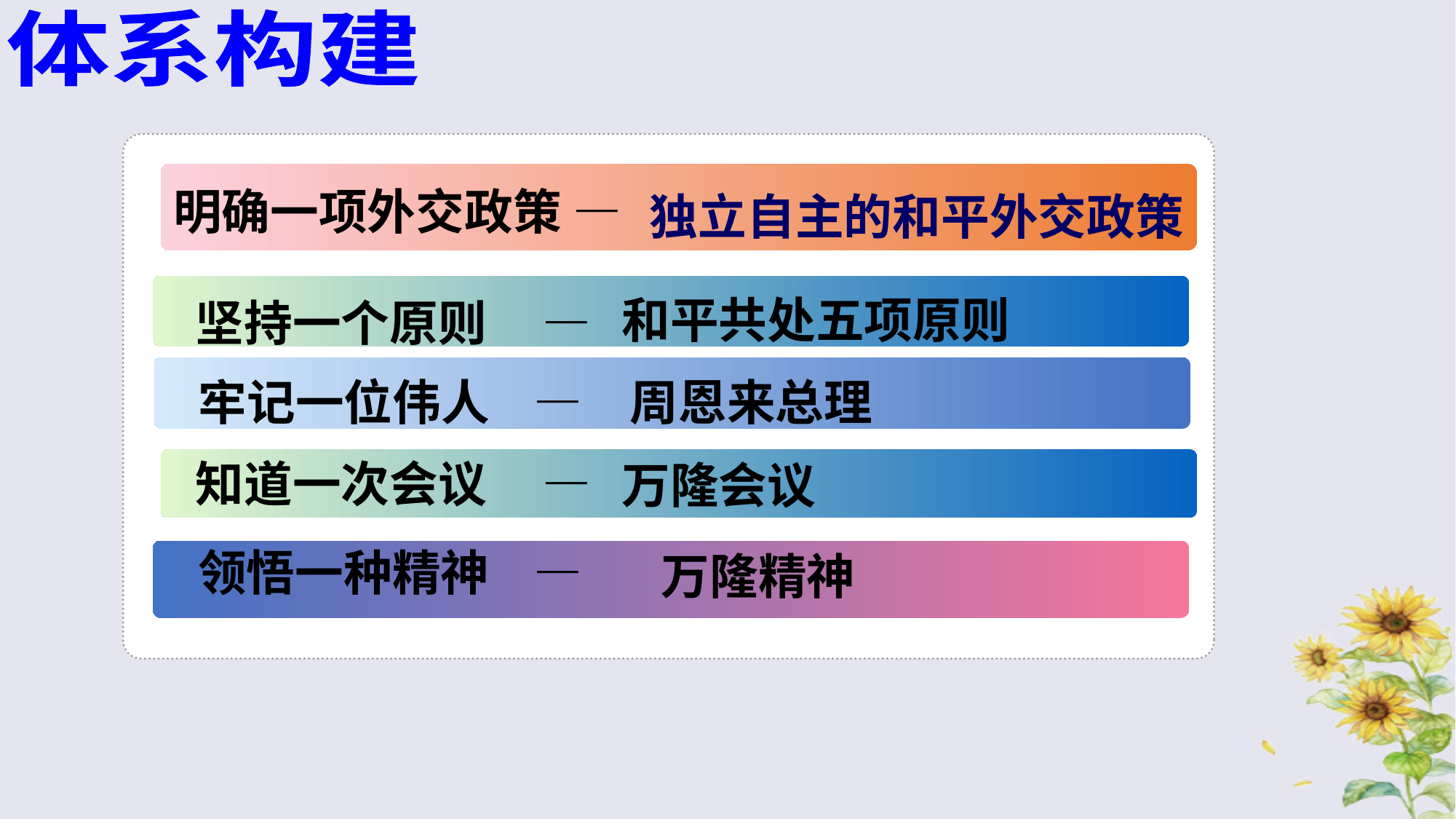

体系构建

明确一项外交政策 —
独立自主的和平外交政策

和平共处五项原则
坚持一个原则     —

牢记一位伟人    —
周恩来总理
知道一次会议     —

万隆会议
领悟一种精神    —

万隆精神